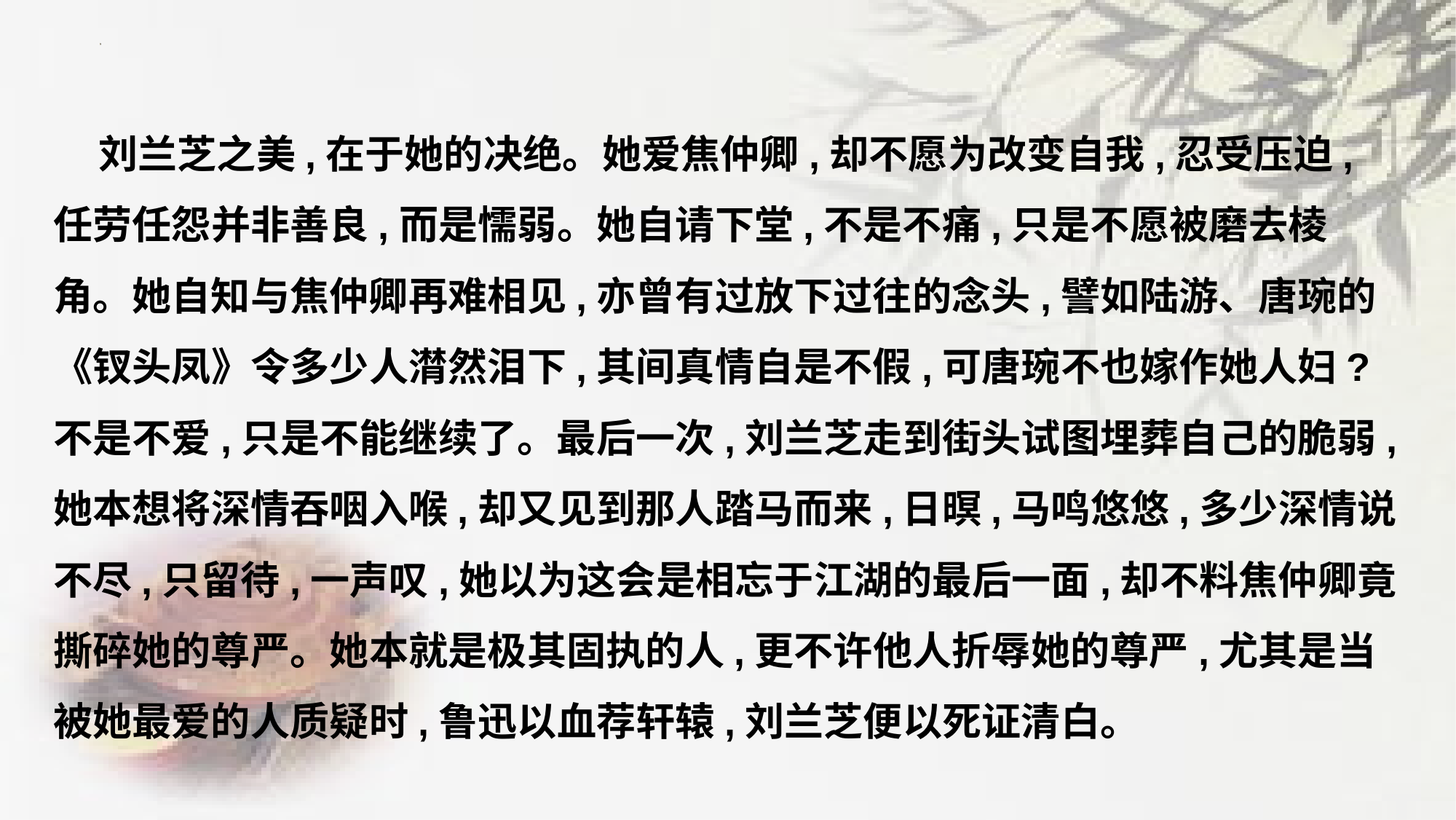

刘兰芝之美,在于她的决绝。她爱焦仲卿,却不愿为改变自我,忍受压迫,任劳任怨并非善良,而是懦弱。她自请下堂,不是不痛,只是不愿被磨去棱角。她自知与焦仲卿再难相见,亦曾有过放下过往的念头,譬如陆游、唐琬的《钗头凤》令多少人潸然泪下,其间真情自是不假,可唐琬不也嫁作她人妇?不是不爱,只是不能继续了。最后一次,刘兰芝走到街头试图埋葬自己的脆弱,她本想将深情吞咽入喉,却又见到那人踏马而来,日暝,马鸣悠悠,多少深情说不尽,只留待,一声叹,她以为这会是相忘于江湖的最后一面,却不料焦仲卿竟撕碎她的尊严。她本就是极其固执的人,更不许他人折辱她的尊严,尤其是当被她最爱的人质疑时,鲁迅以血荐轩辕,刘兰芝便以死证清白。